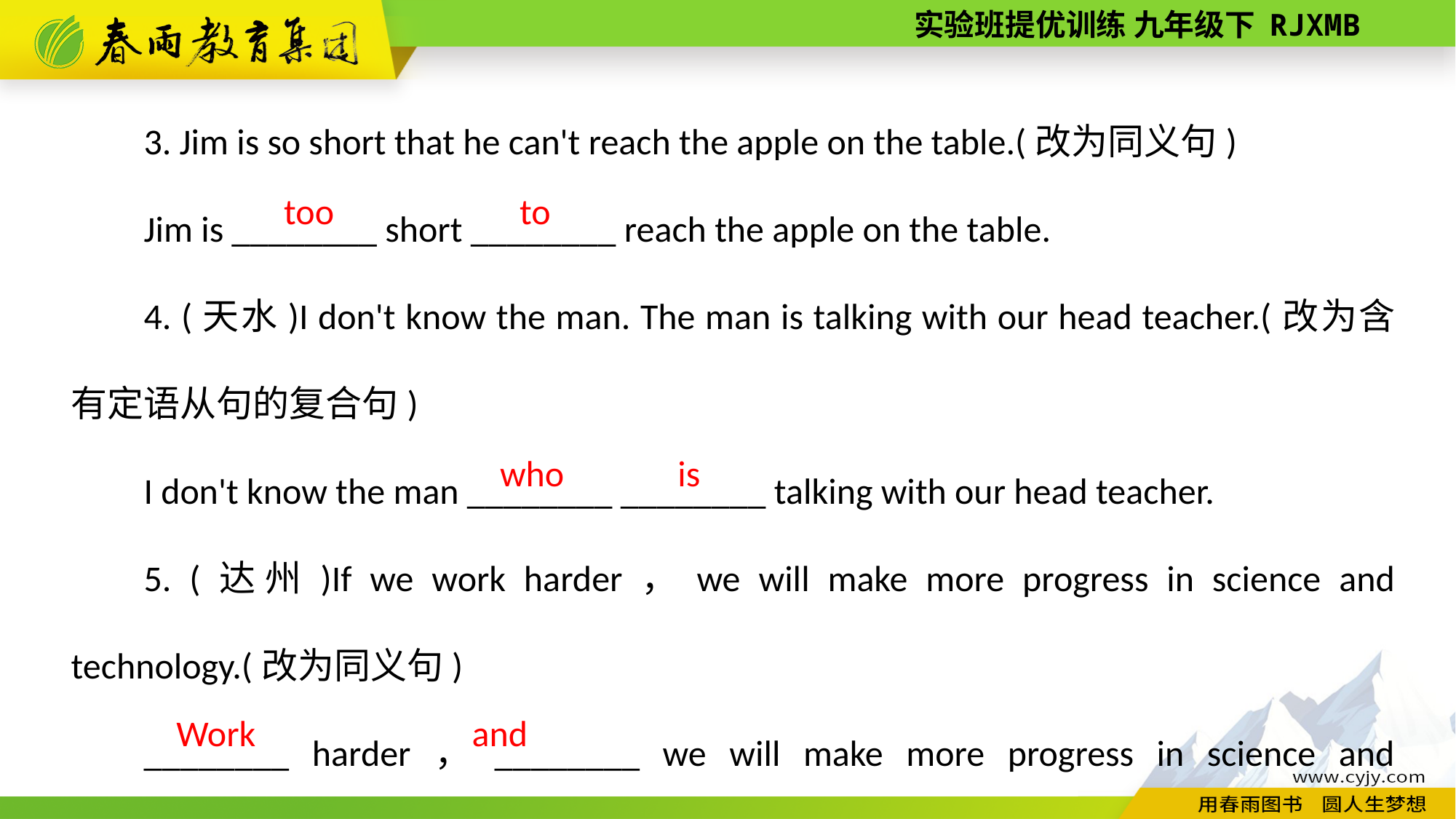

3. Jim is so short that he can't reach the apple on the table.(改为同义句)
Jim is ________ short ________ reach the apple on the table.
4. (天水)I don't know the man. The man is talking with our head teacher.(改为含有定语从句的复合句)
I don't know the man ________ ________ talking with our head teacher.
5. (达州)If we work harder，we will make more progress in science and technology.(改为同义句)
________ harder，________ we will make more progress in science and technology.
too
to
who
is
and
 Work